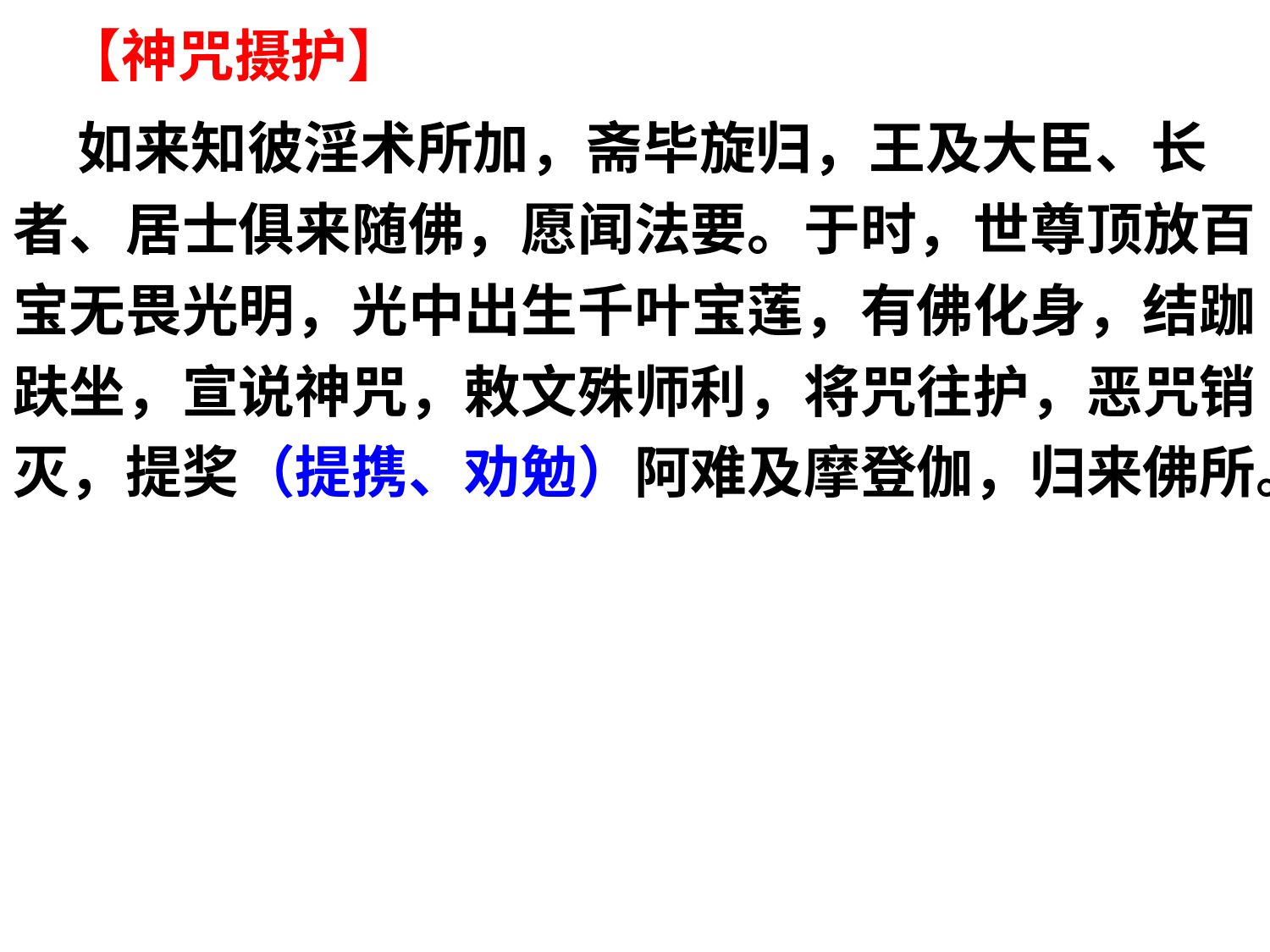

【神咒摄护】
    如来知彼淫术所加，斋毕旋归，王及大臣、长者、居士俱来随佛，愿闻法要。于时，世尊顶放百宝无畏光明，光中出生千叶宝莲，有佛化身，结跏趺坐，宣说神咒，敕文殊师利，将咒往护，恶咒销灭，提奖（提携、劝勉）阿难及摩登伽，归来佛所。